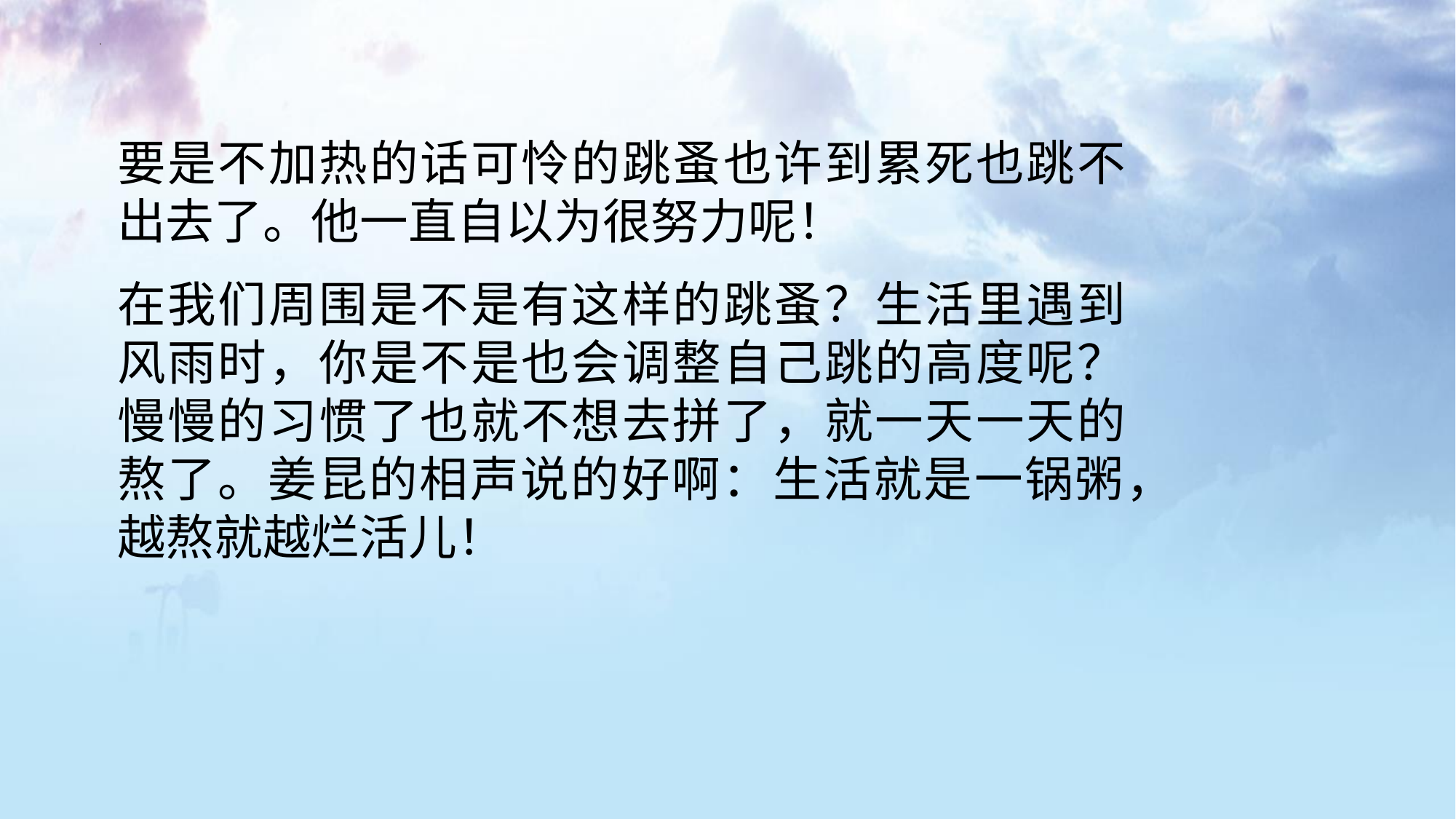

要是不加热的话可怜的跳蚤也许到累死也跳不出去了。他一直自以为很努力呢！
在我们周围是不是有这样的跳蚤？生活里遇到风雨时，你是不是也会调整自己跳的高度呢？慢慢的习惯了也就不想去拼了，就一天一天的熬了。姜昆的相声说的好啊：生活就是一锅粥，越熬就越烂活儿！